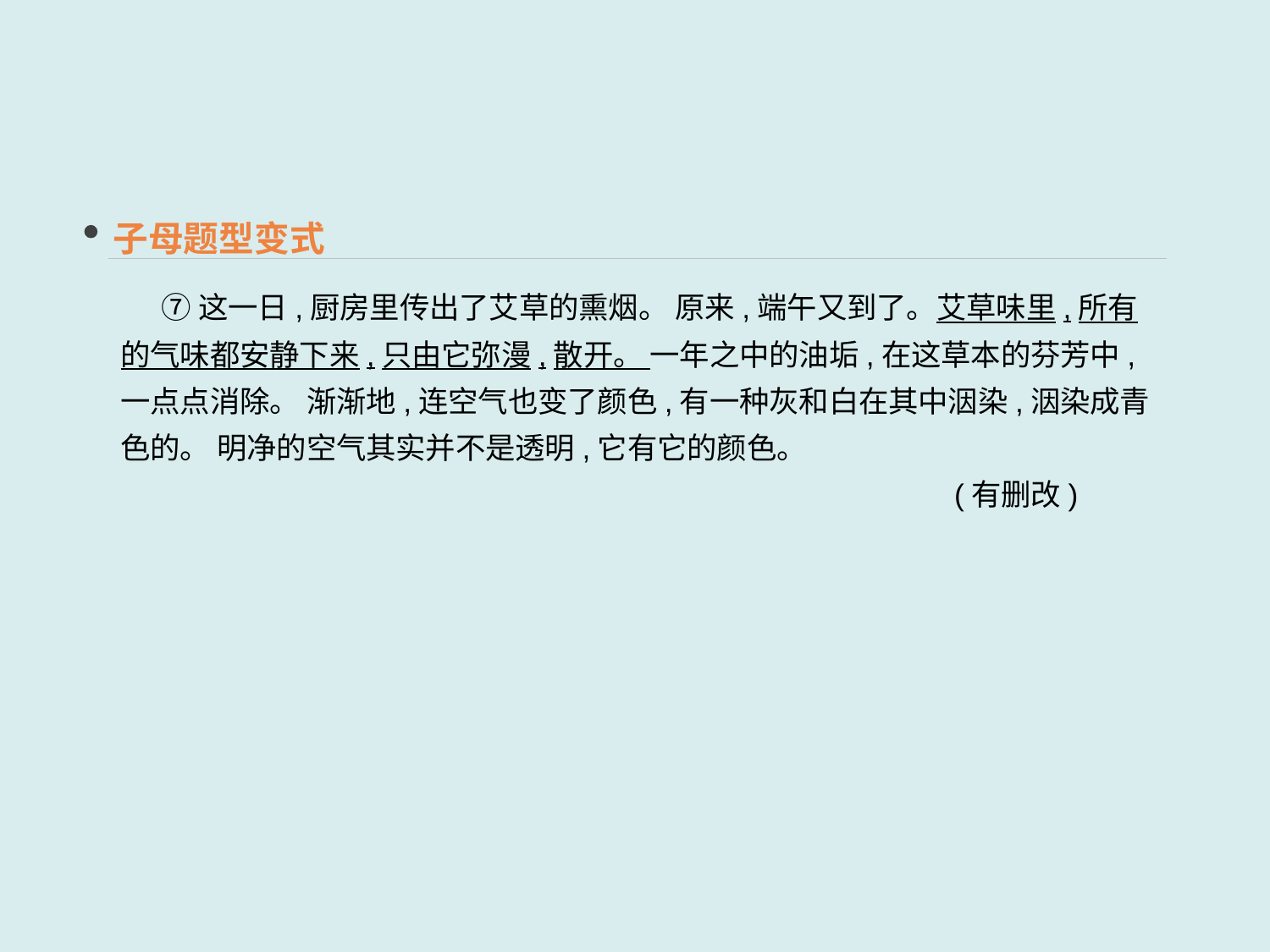

子母题型变式

      ⑦这一日,厨房里传出了艾草的熏烟。 原来,端午又到了。艾草味里,所有的气味都安静下来,只由它弥漫,散开。 一年之中的油垢,在这草本的芬芳中,一点点消除。 渐渐地,连空气也变了颜色,有一种灰和白在其中洇染,洇染成青色的。 明净的空气其实并不是透明,它有它的颜色。
                                                                                                     (有删改)